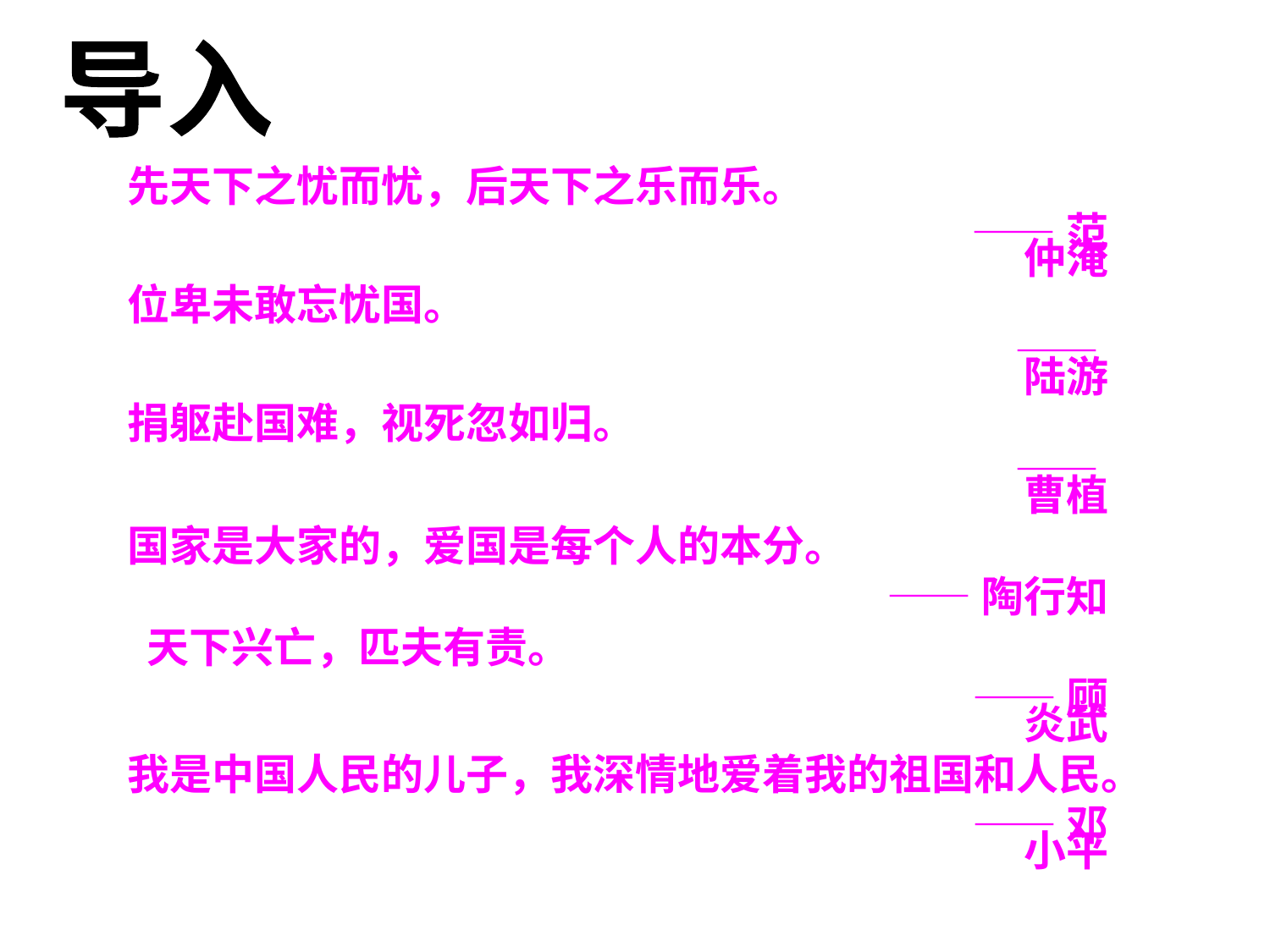

导入

先天下之忧而忧，后天下之乐而乐。
                                                                                      ——范仲淹
位卑未敢忘忧国。
                                                                                          ——陆游
捐躯赴国难，视死忽如归。
                                                                                          ——曹植

国家是大家的，爱国是每个人的本分。

——陶行知

 天下兴亡，匹夫有责。

                                                                                        ——顾炎武

我是中国人民的儿子，我深情地爱着我的祖国和人民。

                                                                                        ——邓小平